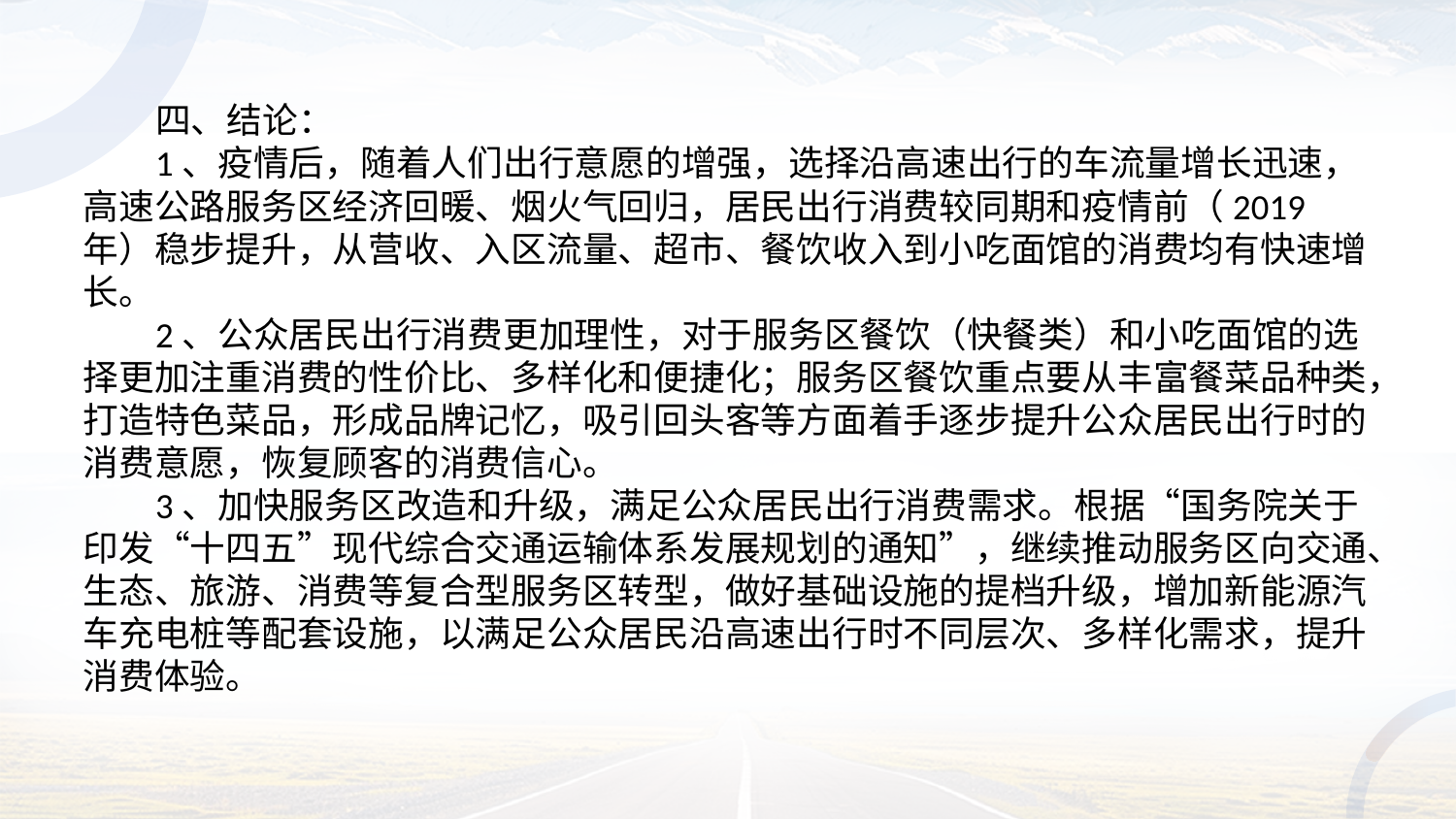

# 四、结论： 1、疫情后，随着人们出行意愿的增强，选择沿高速出行的车流量增长迅速，高速公路服务区经济回暖、烟火气回归，居民出行消费较同期和疫情前（2019年）稳步提升，从营收、入区流量、超市、餐饮收入到小吃面馆的消费均有快速增长。 2、公众居民出行消费更加理性，对于服务区餐饮（快餐类）和小吃面馆的选择更加注重消费的性价比、多样化和便捷化；服务区餐饮重点要从丰富餐菜品种类，打造特色菜品，形成品牌记忆，吸引回头客等方面着手逐步提升公众居民出行时的消费意愿，恢复顾客的消费信心。 3、加快服务区改造和升级，满足公众居民出行消费需求。根据“国务院关于印发“十四五”现代综合交通运输体系发展规划的通知”，继续推动服务区向交通、生态、旅游、消费等复合型服务区转型，做好基础设施的提档升级，增加新能源汽车充电桩等配套设施，以满足公众居民沿高速出行时不同层次、多样化需求，提升消费体验。